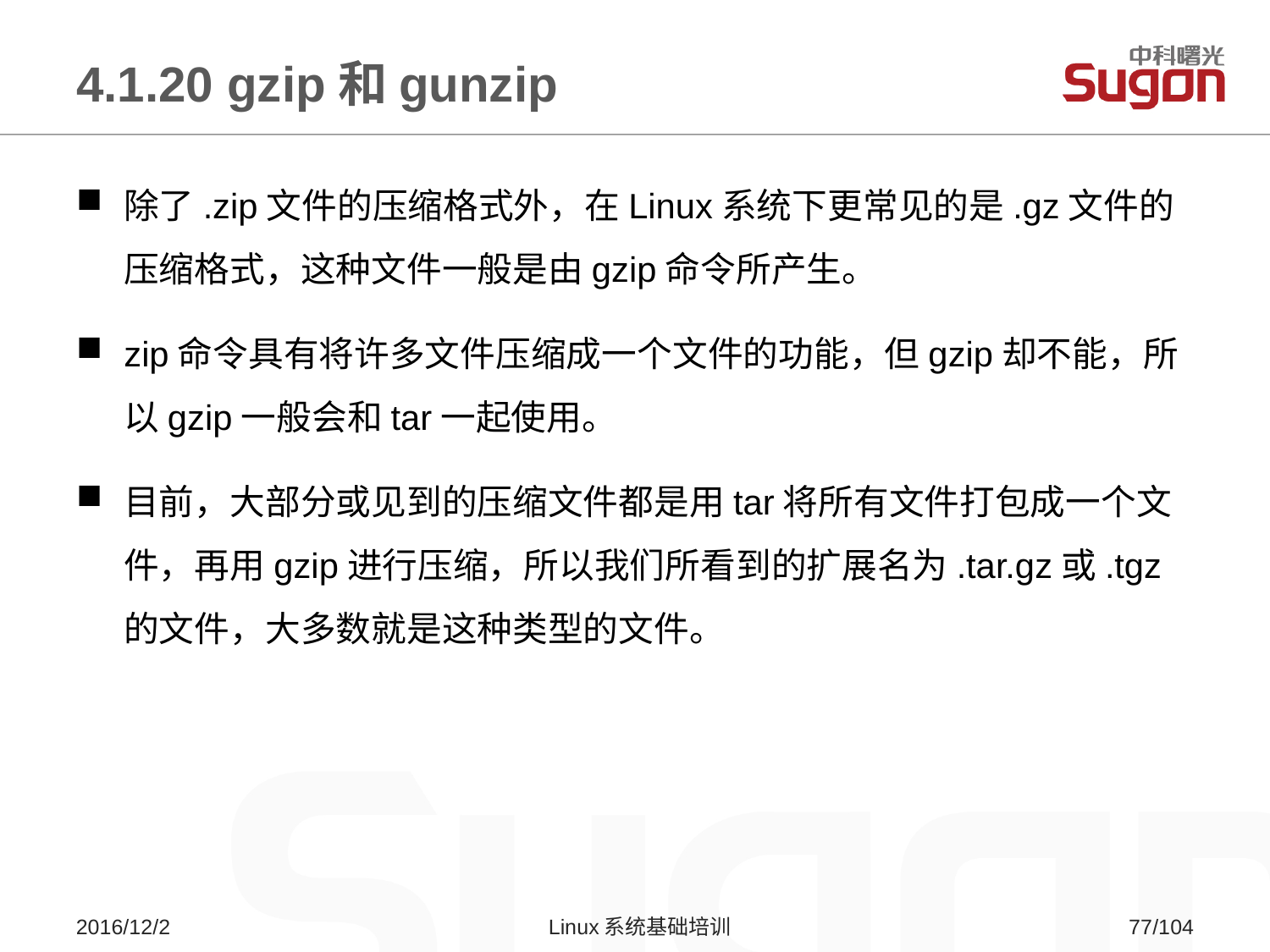

# 4.1.20 gzip和gunzip
除了.zip文件的压缩格式外，在Linux系统下更常见的是.gz文件的压缩格式，这种文件一般是由gzip命令所产生。
zip命令具有将许多文件压缩成一个文件的功能，但gzip却不能，所以gzip一般会和tar一起使用。
目前，大部分或见到的压缩文件都是用tar将所有文件打包成一个文件，再用gzip进行压缩，所以我们所看到的扩展名为.tar.gz或.tgz的文件，大多数就是这种类型的文件。